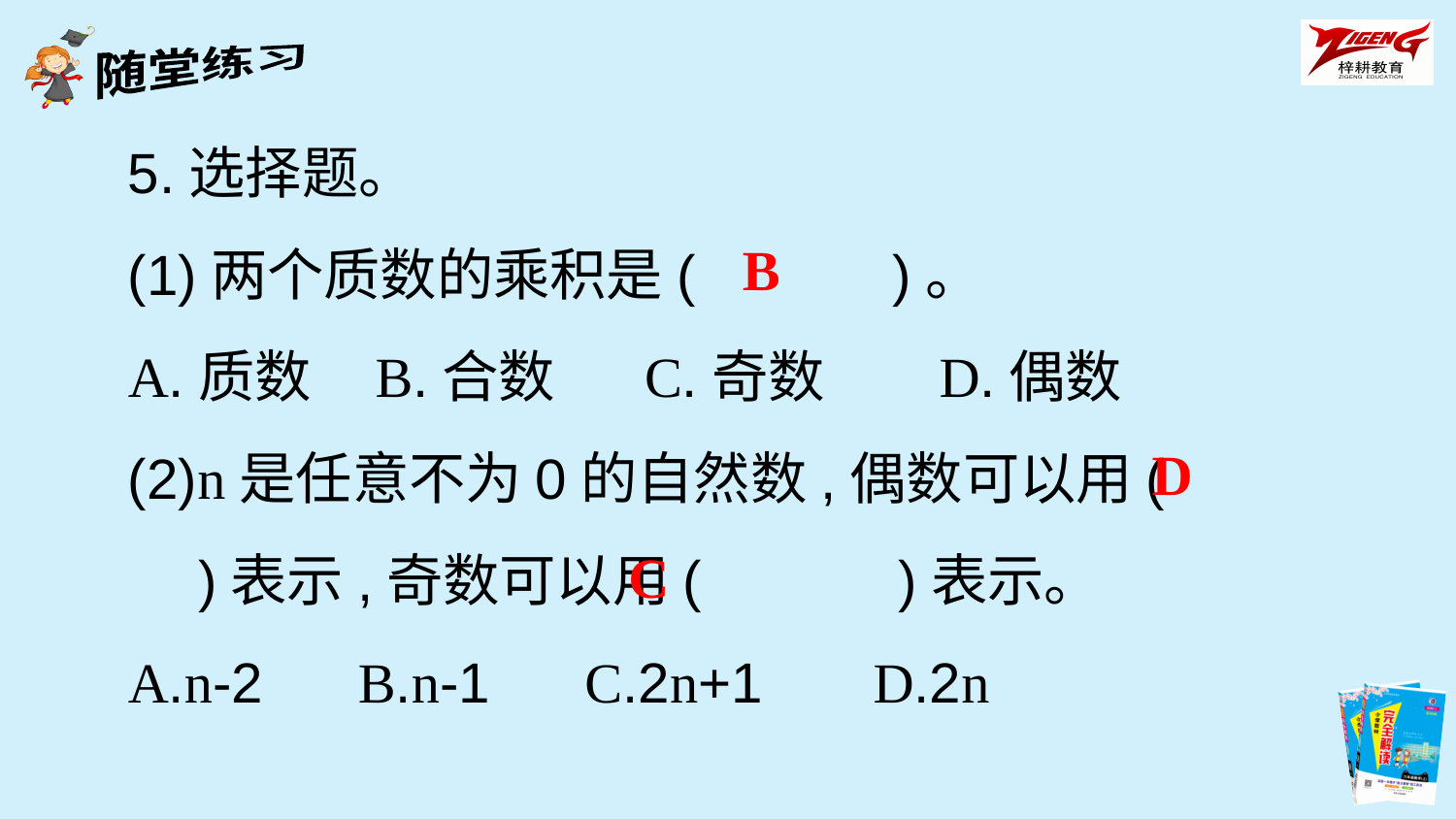

5.选择题。
(1)两个质数的乘积是(　　　)。
A.质数    B.合数      C.奇数        D.偶数
(2)n是任意不为0的自然数,偶数可以用(　　　)表示,奇数可以用(　　　)表示。
A.n-2      B.n-1      C.2n+1       D.2n
B
D
C